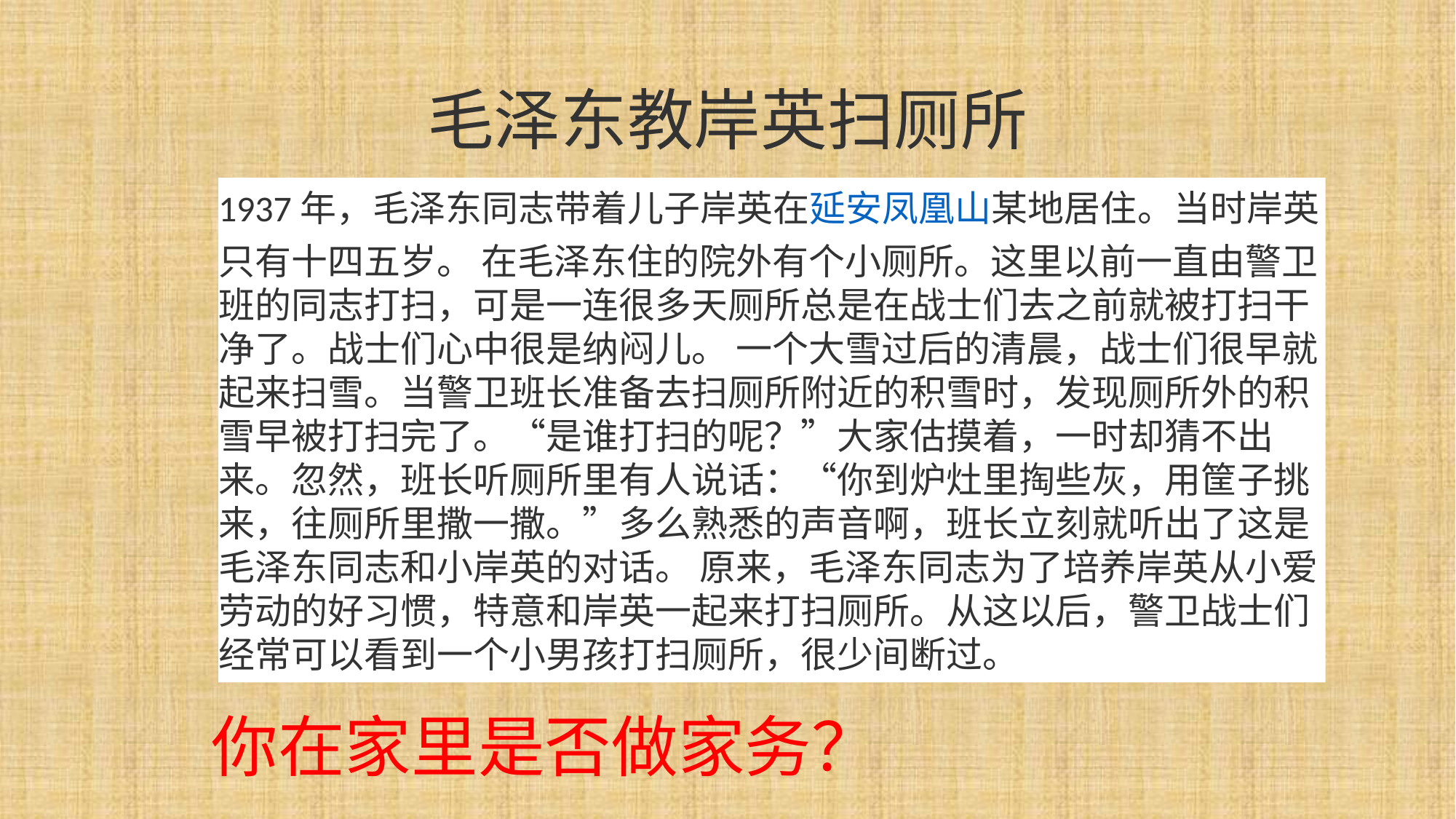

# 毛泽东教岸英扫厕所
1937年，毛泽东同志带着儿子岸英在延安凤凰山某地居住。当时岸英只有十四五岁。 在毛泽东住的院外有个小厕所。这里以前一直由警卫班的同志打扫，可是一连很多天厕所总是在战士们去之前就被打扫干净了。战士们心中很是纳闷儿。 一个大雪过后的清晨，战士们很早就起来扫雪。当警卫班长准备去扫厕所附近的积雪时，发现厕所外的积雪早被打扫完了。“是谁打扫的呢？”大家估摸着，一时却猜不出来。忽然，班长听厕所里有人说话：“你到炉灶里掏些灰，用筐子挑来，往厕所里撒一撒。”多么熟悉的声音啊，班长立刻就听出了这是毛泽东同志和小岸英的对话。 原来，毛泽东同志为了培养岸英从小爱劳动的好习惯，特意和岸英一起来打扫厕所。从这以后，警卫战士们经常可以看到一个小男孩打扫厕所，很少间断过。
你在家里是否做家务？